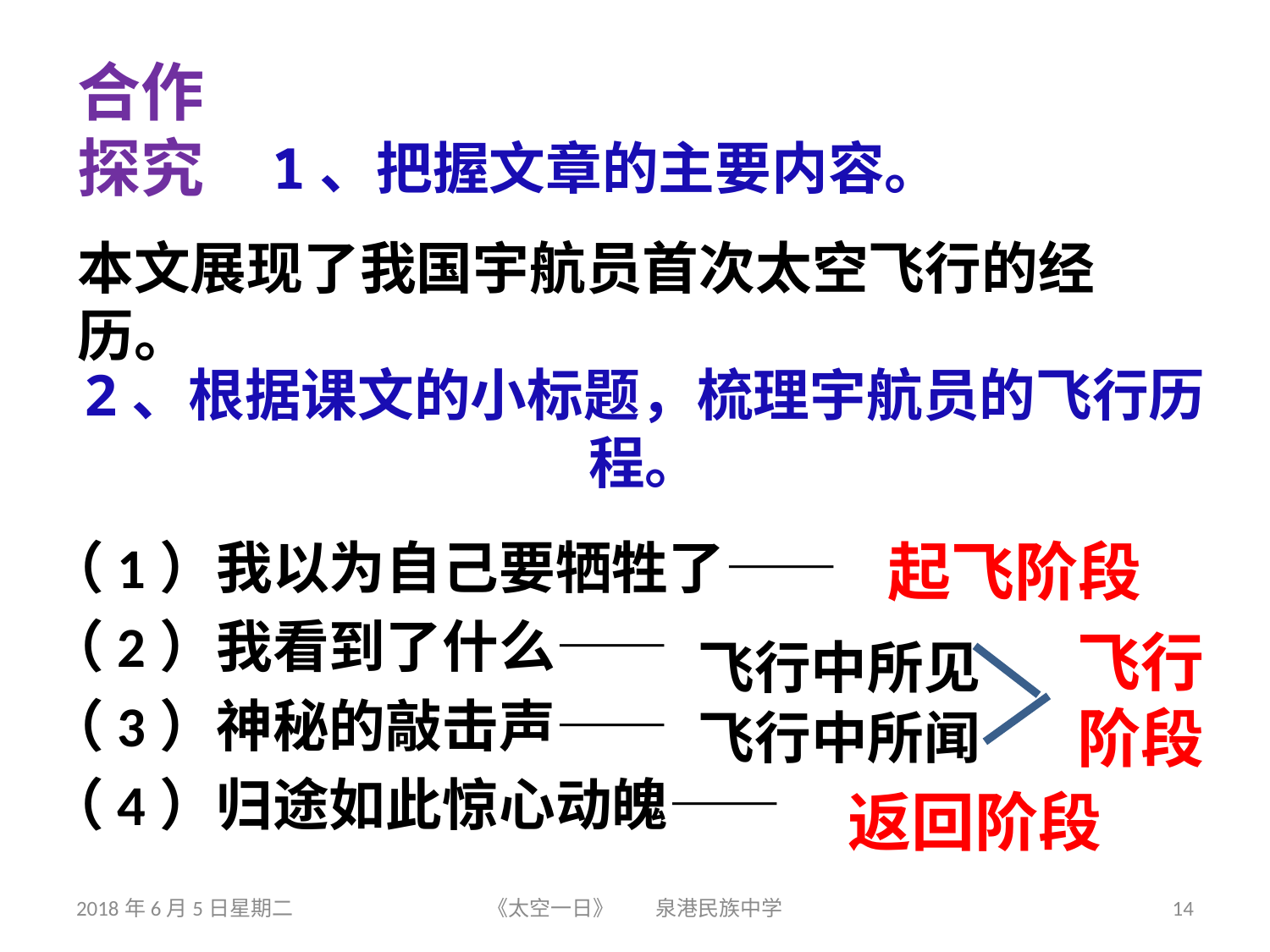

合作探究
1、把握文章的主要内容。
本文展现了我国宇航员首次太空飞行的经历。
# 2、根据课文的小标题，梳理宇航员的飞行历程。
（1）我以为自己要牺牲了——
（2）我看到了什么——
（3）神秘的敲击声——
（4）归途如此惊心动魄——
起飞阶段
飞行阶段
飞行中所见
飞行中所闻
返回阶段
2018年6月5日星期二
《太空一日》         泉港民族中学
14